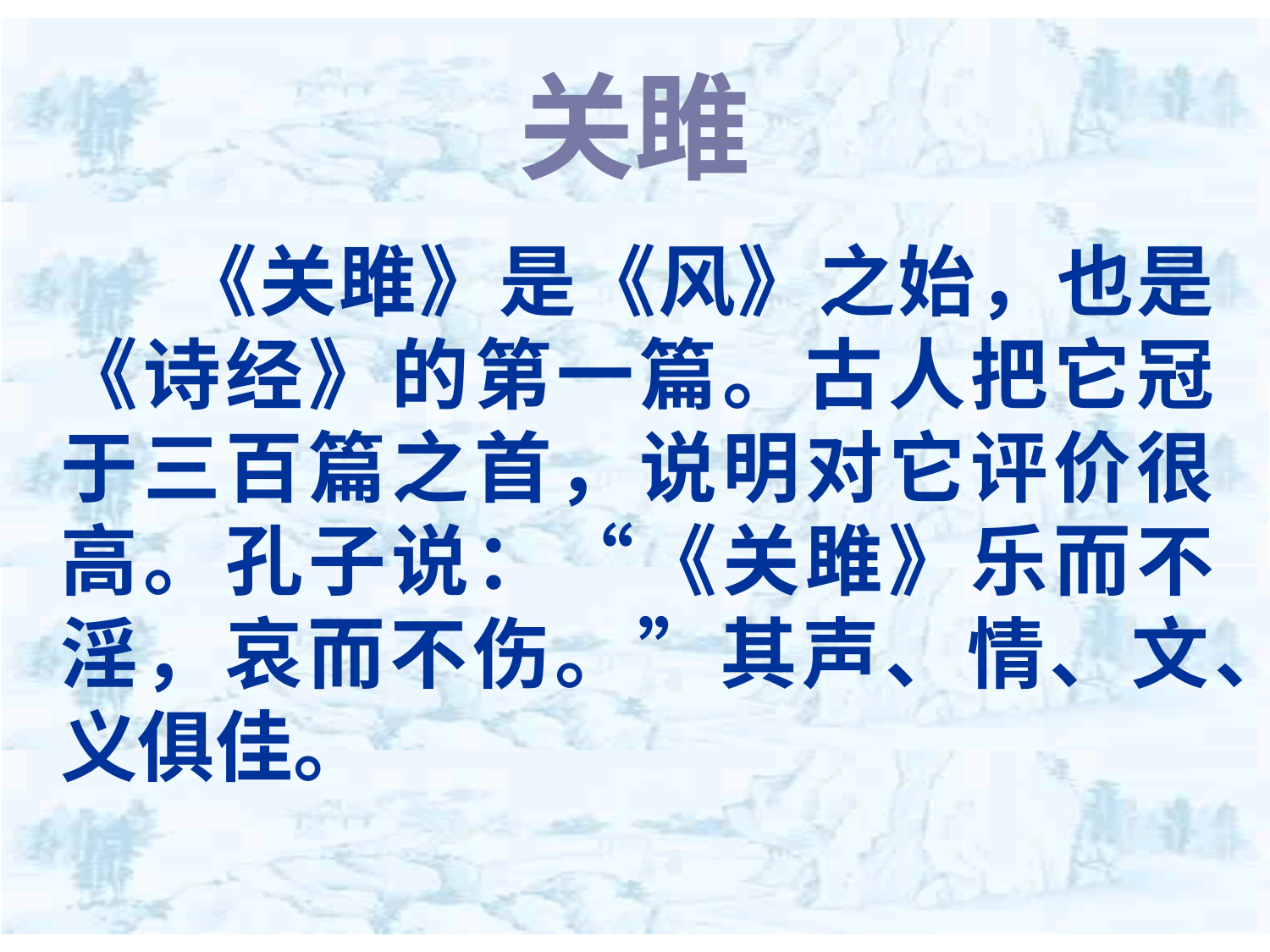

关雎
          《关雎》是《风》之始，也是《诗经》的第一篇。古人把它冠于三百篇之首，说明对它评价很高。孔子说：“《关雎》乐而不淫，哀而不伤。”其声、情、文、义俱佳。